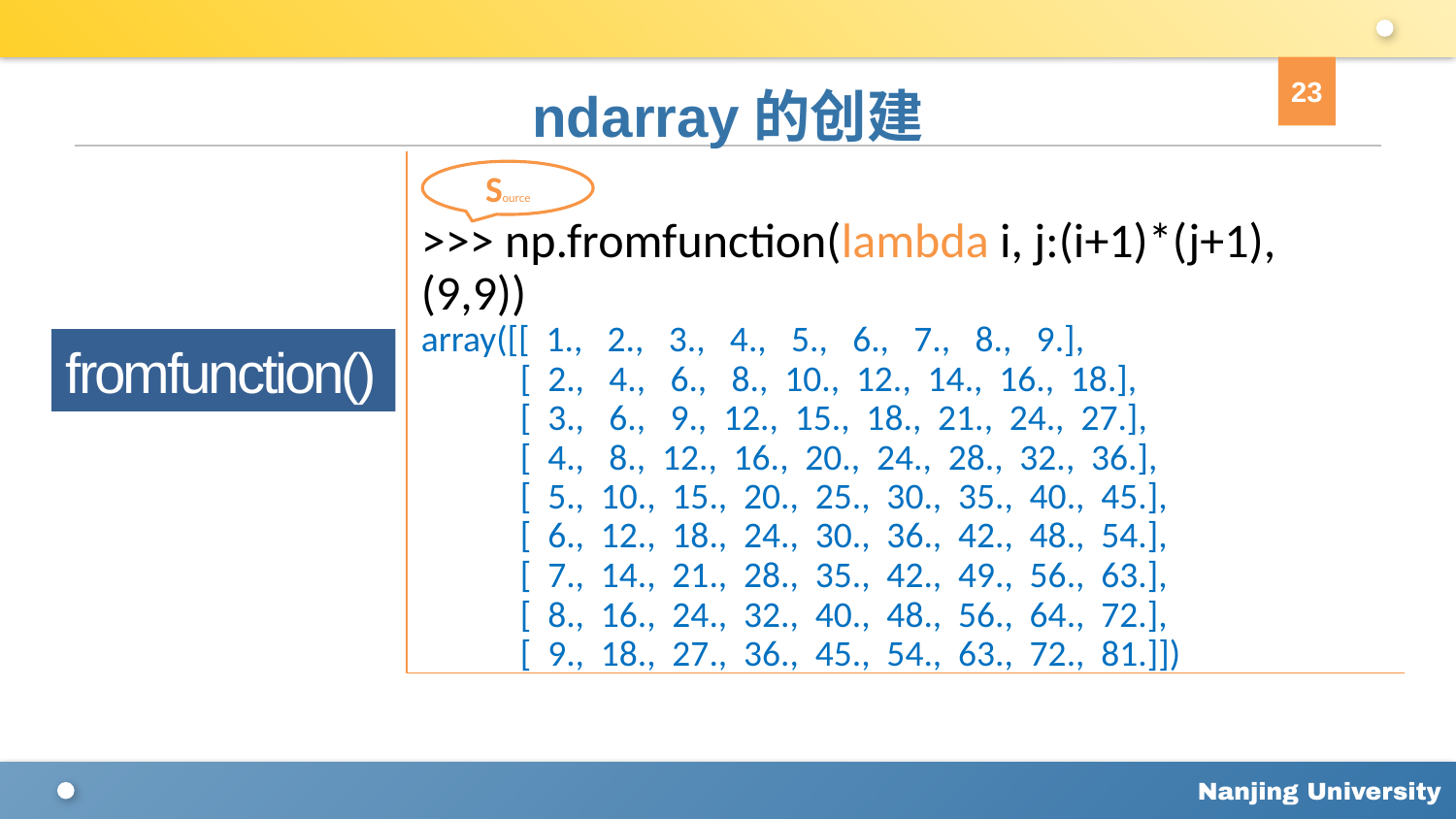

23
# ndarray的创建

>>> np.fromfunction(lambda i, j:(i+1)*(j+1), (9,9))
array([[  1.,   2.,   3.,   4.,   5.,   6.,   7.,   8.,   9.],
            [  2.,   4.,   6.,   8.,  10.,  12.,  14.,  16.,  18.],
            [  3.,   6.,   9.,  12.,  15.,  18.,  21.,  24.,  27.],
            [  4.,   8.,  12.,  16.,  20.,  24.,  28.,  32.,  36.],
            [  5.,  10.,  15.,  20.,  25.,  30.,  35.,  40.,  45.],
            [  6.,  12.,  18.,  24.,  30.,  36.,  42.,  48.,  54.],
            [  7.,  14.,  21.,  28.,  35.,  42.,  49.,  56.,  63.],
            [  8.,  16.,  24.,  32.,  40.,  48.,  56.,  64.,  72.],
            [  9.,  18.,  27.,  36.,  45.,  54.,  63.,  72.,  81.]])

Source
fromfunction()